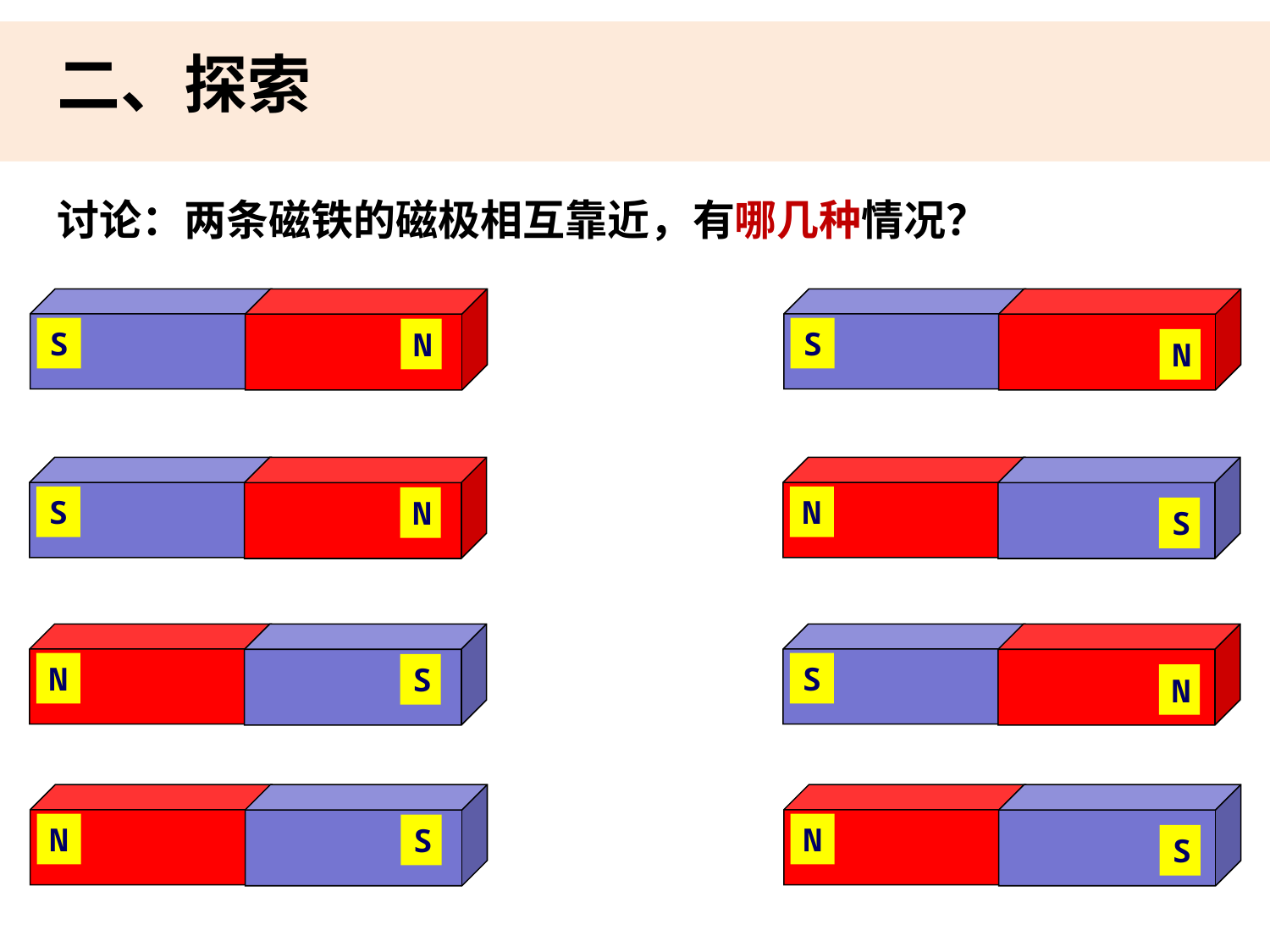

二、探索
讨论：两条磁铁的磁极相互靠近，有哪几种情况？

S
N

S
N

S
N

N
S

N
S

S
N

N
S

N
S